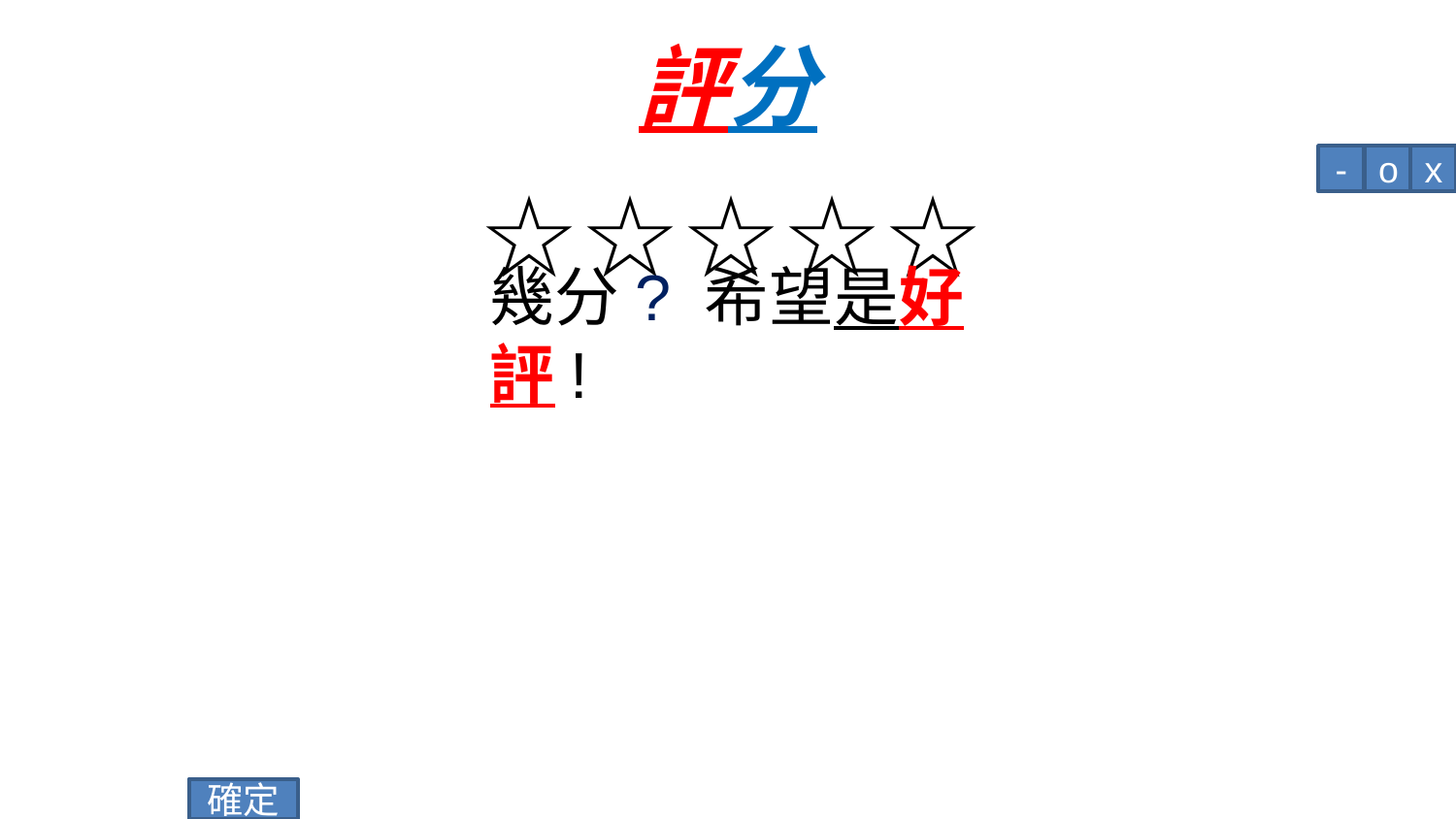

# 評分
-
o
x
☆☆☆☆☆
幾分? 希望是好評!
確定